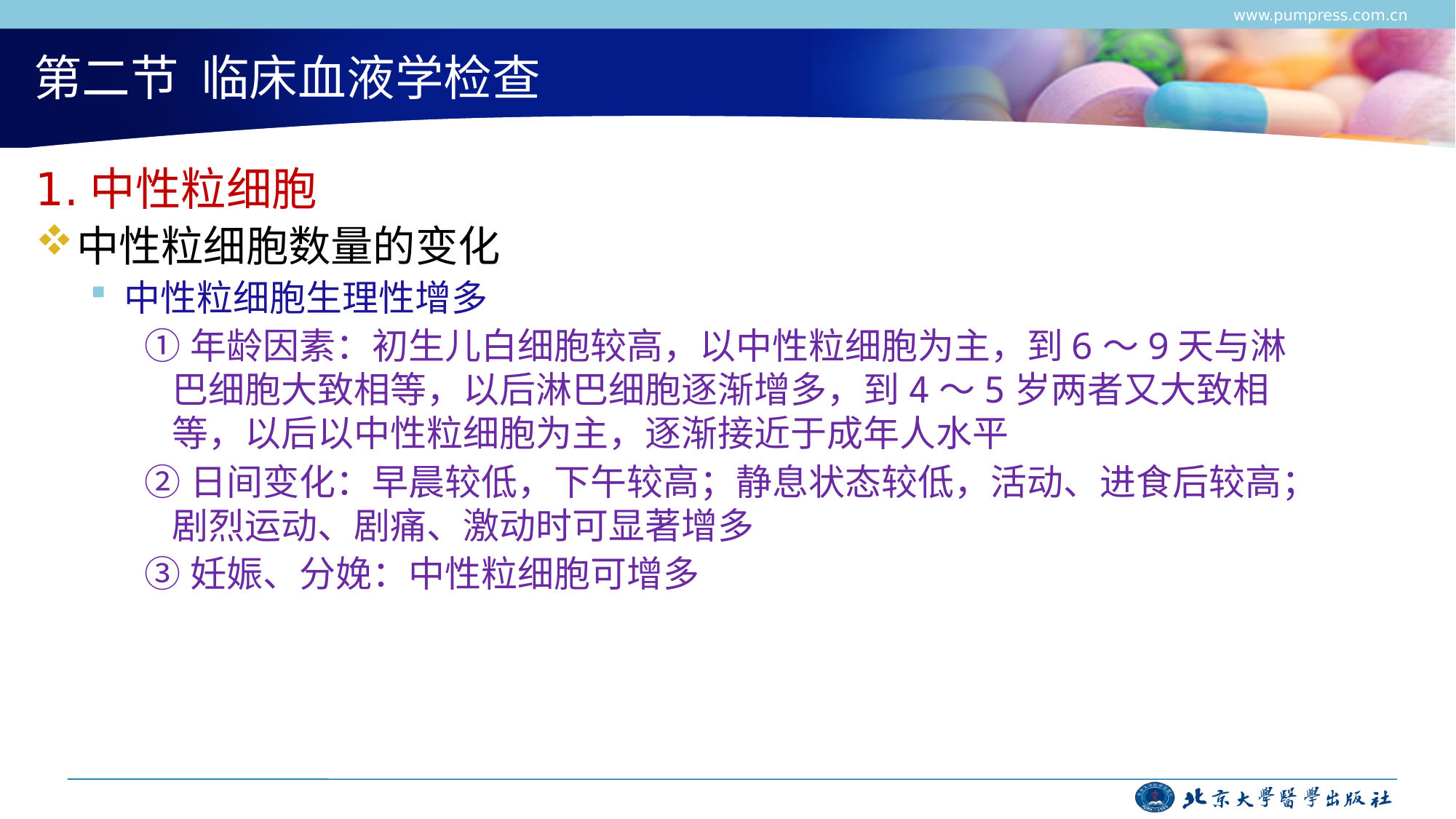

www.pumpress.com.cn
# 第二节  临床血液学检查
1.中性粒细胞
中性粒细胞数量的变化
中性粒细胞生理性增多
①年龄因素：初生儿白细胞较高，以中性粒细胞为主，到6～9天与淋巴细胞大致相等，以后淋巴细胞逐渐增多，到4～5岁两者又大致相等，以后以中性粒细胞为主，逐渐接近于成年人水平
②日间变化：早晨较低，下午较高；静息状态较低，活动、进食后较高；剧烈运动、剧痛、激动时可显著增多
③妊娠、分娩：中性粒细胞可增多